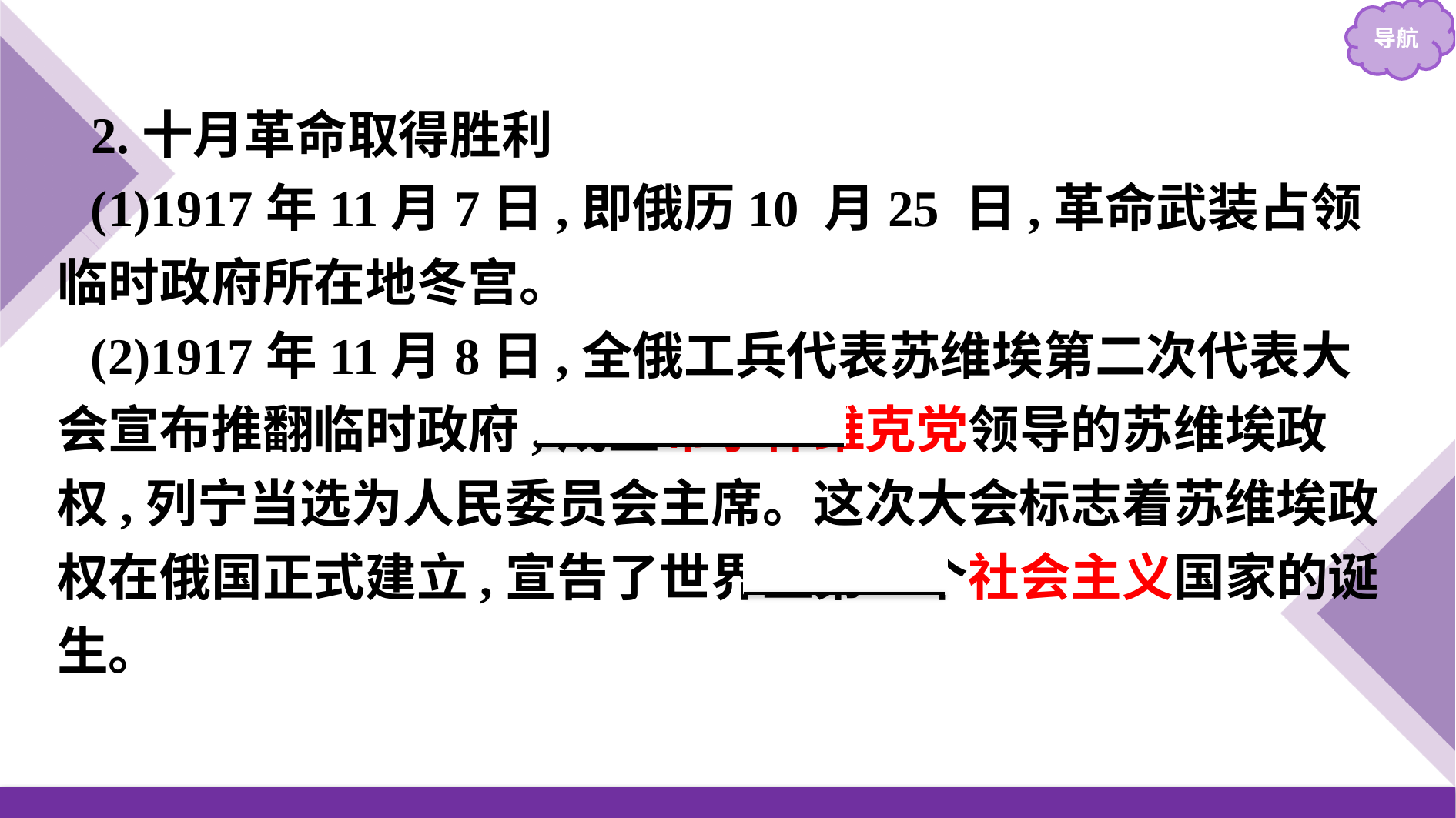

2.十月革命取得胜利
(1)1917年11月7日,即俄历10 月25 日,革命武装占领临时政府所在地冬宫。
(2)1917年11月8日,全俄工兵代表苏维埃第二次代表大会宣布推翻临时政府,成立布尔什维克党领导的苏维埃政权,列宁当选为人民委员会主席。这次大会标志着苏维埃政权在俄国正式建立,宣告了世界上第一个社会主义国家的诞生。